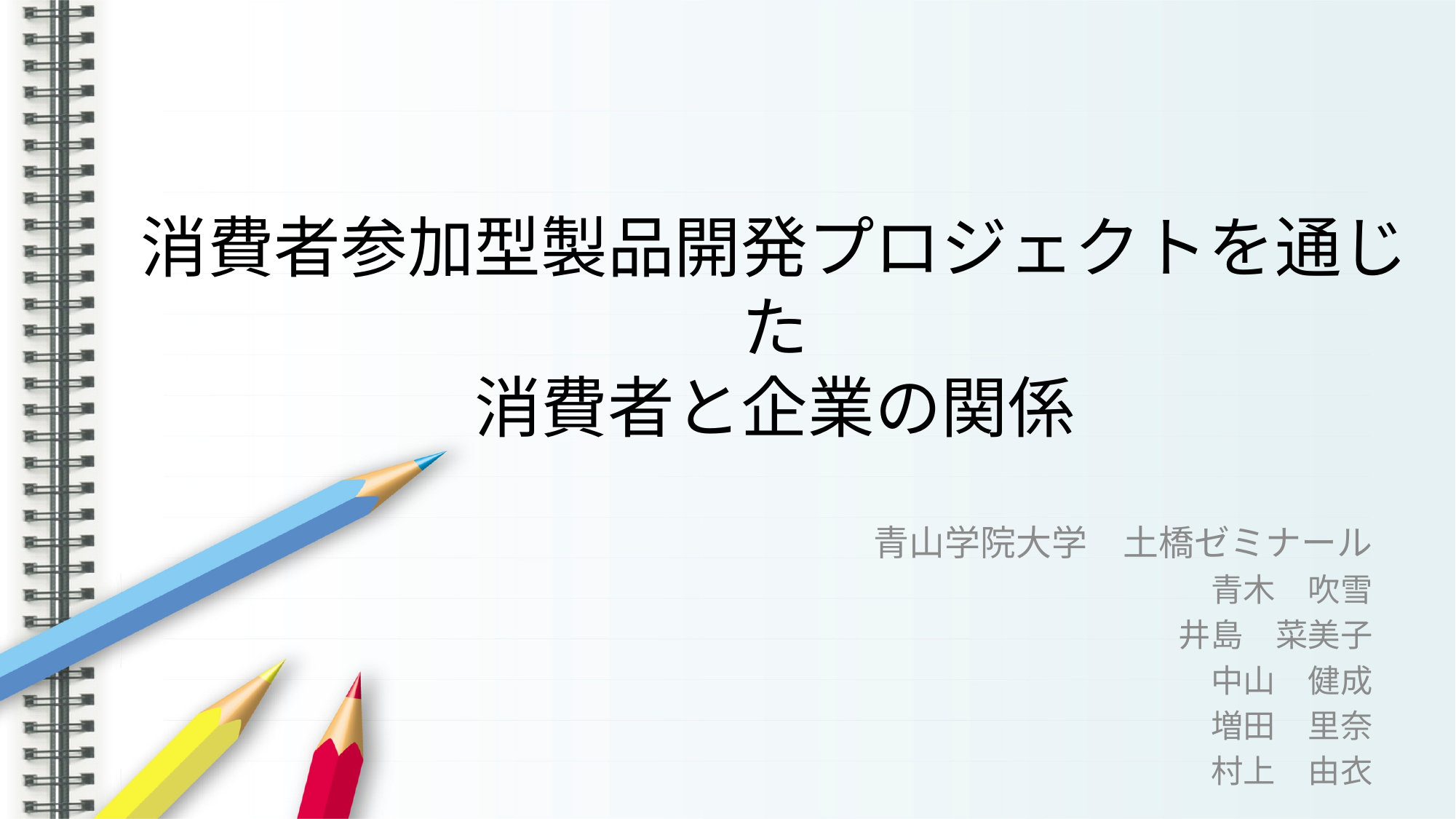

# 消費者参加型製品開発プロジェクトを通じた 消費者と企業の関係
青山学院大学　土橋ゼミナール
青木　吹雪
井島　菜美子
中山　健成
増田　里奈
村上　由衣